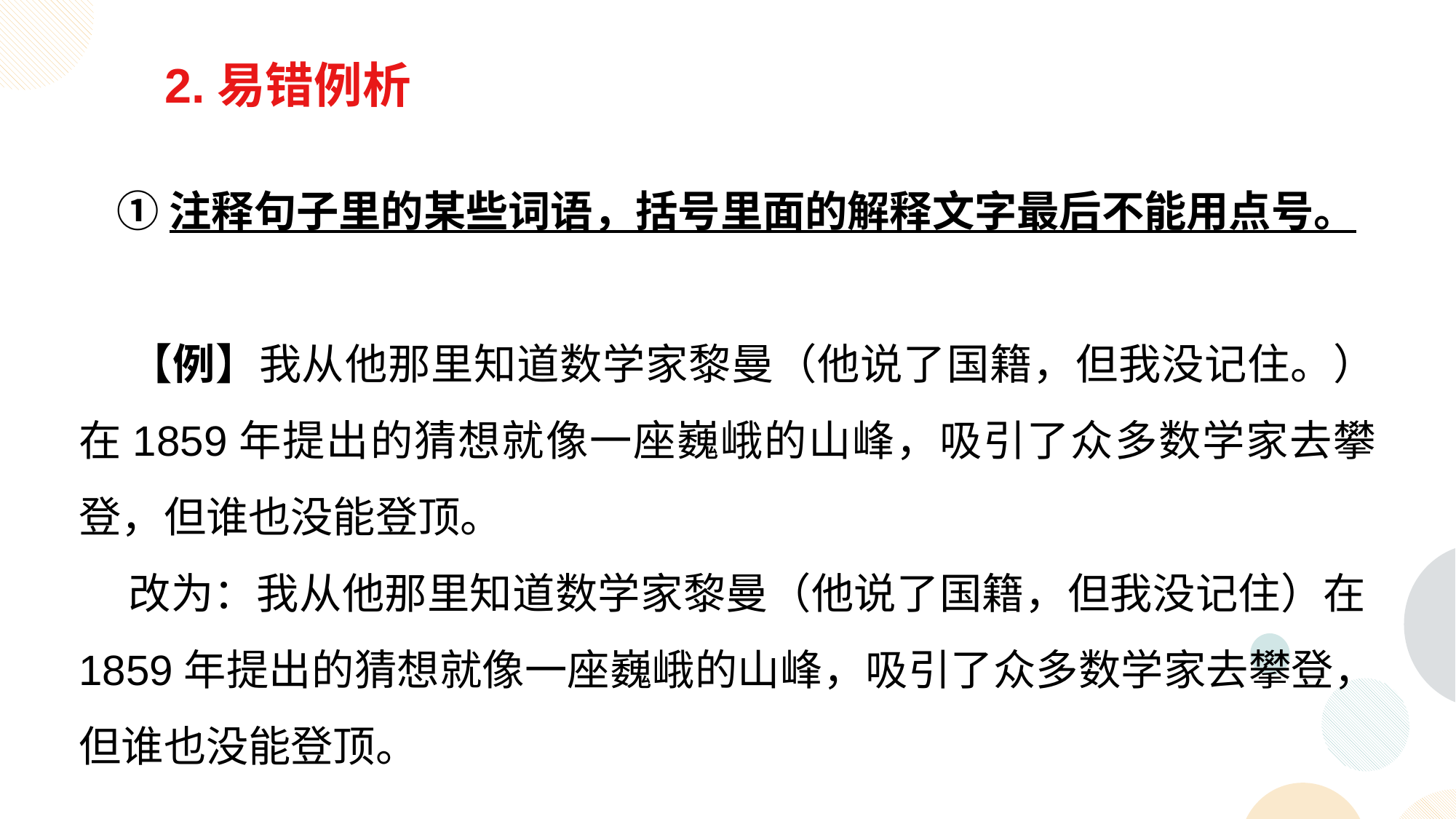

2.易错例析
    ①注释句子里的某些词语，括号里面的解释文字最后不能用点号。

    【例】我从他那里知道数学家黎曼（他说了国籍，但我没记住。）在1859年提出的猜想就像一座巍峨的山峰，吸引了众多数学家去攀登，但谁也没能登顶。
    改为：我从他那里知道数学家黎曼（他说了国籍，但我没记住）在1859年提出的猜想就像一座巍峨的山峰，吸引了众多数学家去攀登，但谁也没能登顶。